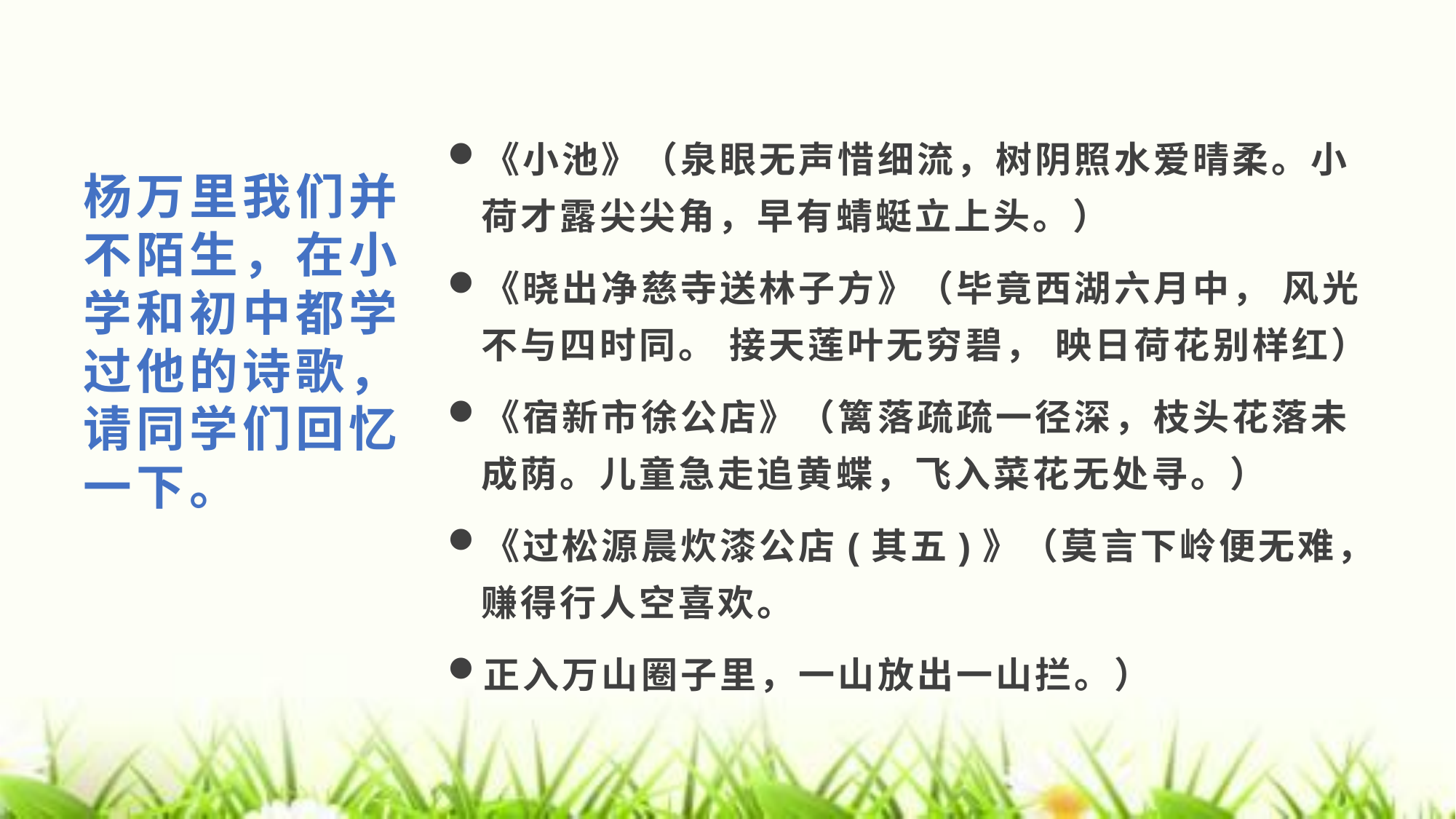

杨万里我们并不陌生，在小学和初中都学过他的诗歌，请同学们回忆一下。
《小池》（泉眼无声惜细流，树阴照水爱晴柔。小荷才露尖尖角，早有蜻蜓立上头。）
《晓出净慈寺送林子方》（毕竟西湖六月中， 风光不与四时同。 接天莲叶无穷碧， 映日荷花别样红）
《宿新市徐公店》（篱落疏疏一径深，枝头花落未成荫。儿童急走追黄蝶，飞入菜花无处寻。）
《过松源晨炊漆公店(其五)》（莫言下岭便无难，赚得行人空喜欢。
正入万山圈子里，一山放出一山拦。）